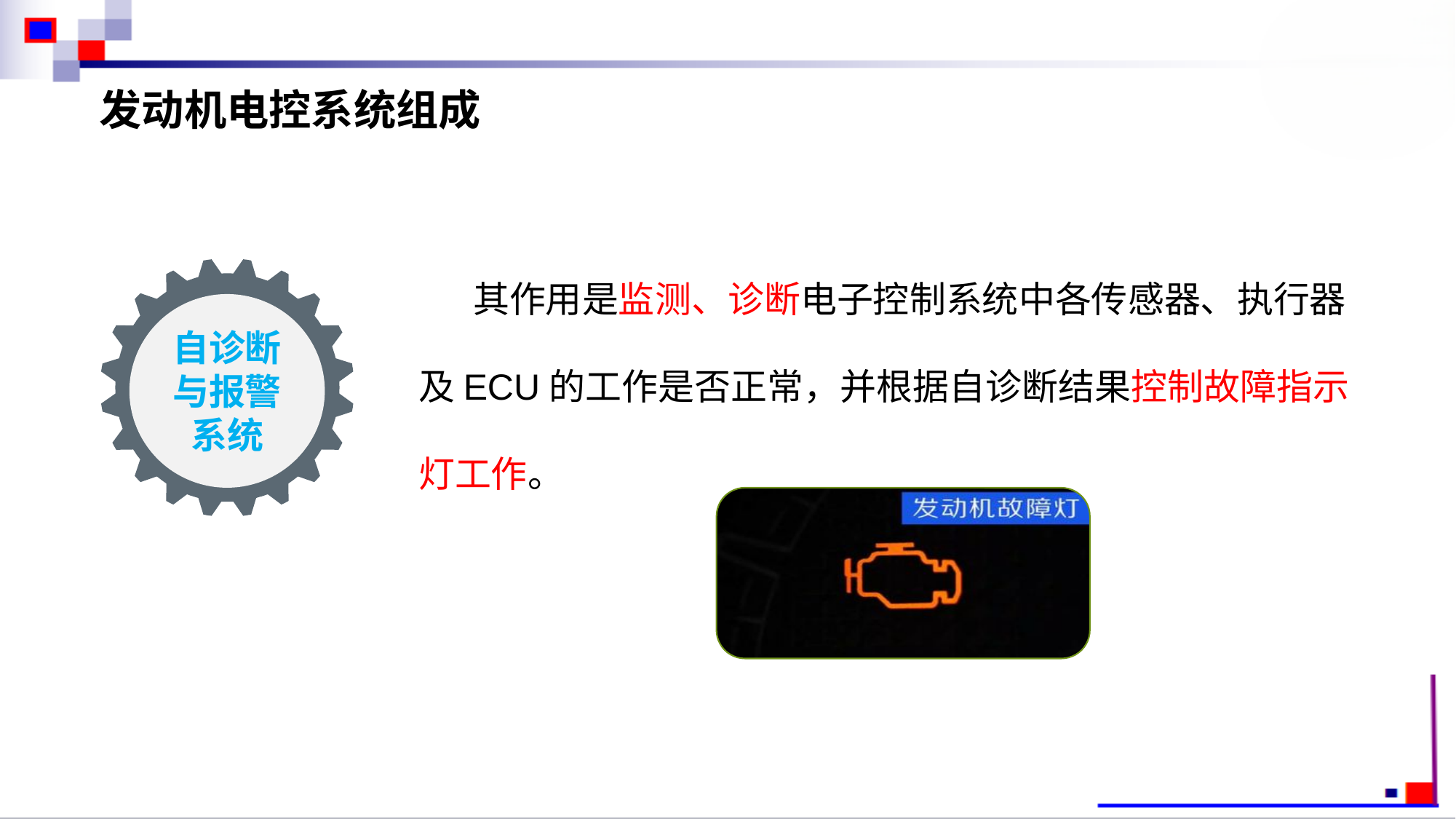

发动机电控系统组成
其作用是监测、诊断电子控制系统中各传感器、执行器及ECU的工作是否正常，并根据自诊断结果控制故障指示灯工作。

自诊断与报警系统